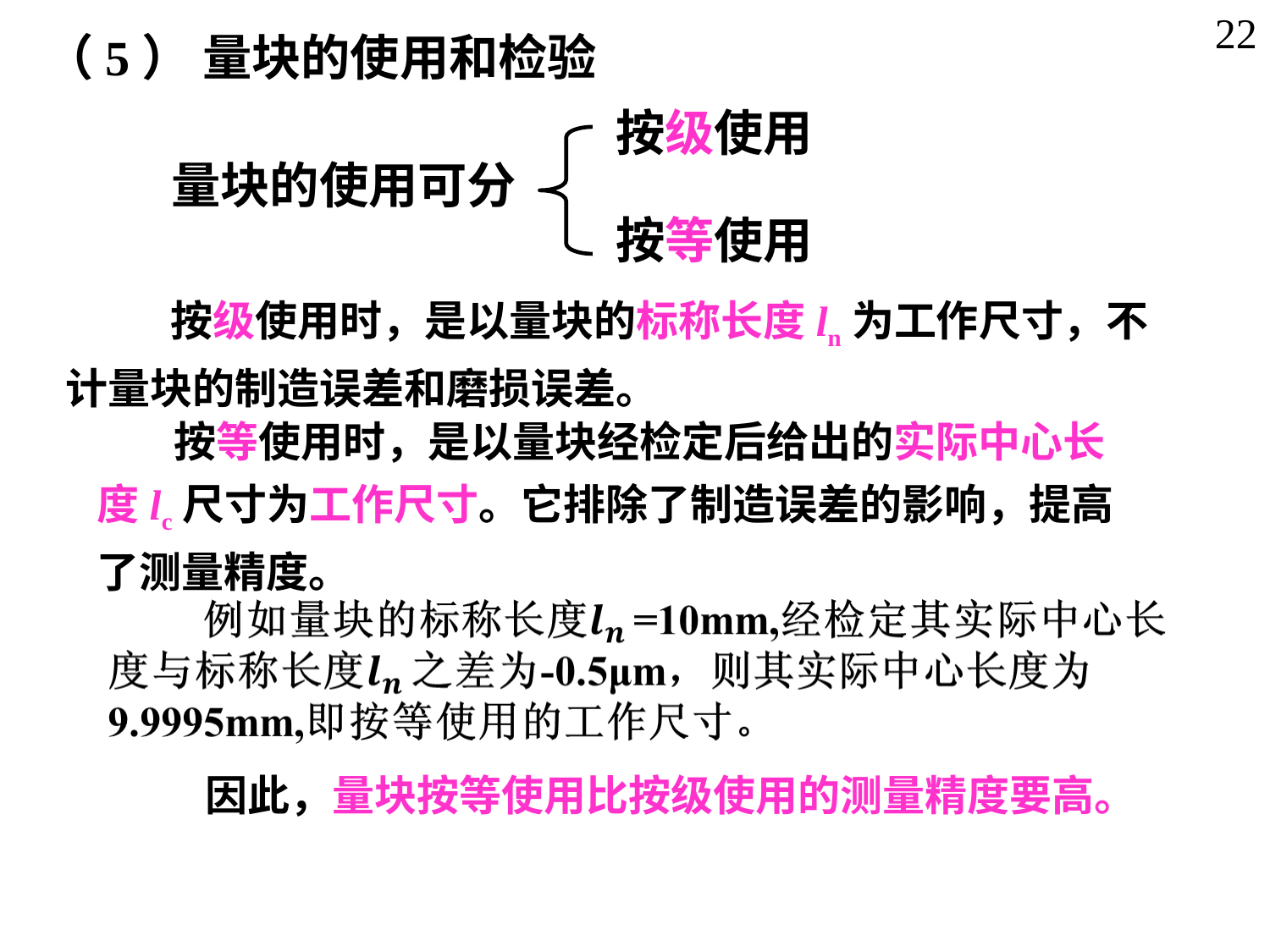

22
（5） 量块的使用和检验
按级使用

量块的使用可分
按等使用
          按级使用时，是以量块的标称长度ln为工作尺寸，不计量块的制造误差和磨损误差。
       按等使用时，是以量块经检定后给出的实际中心长度lc尺寸为工作尺寸。它排除了制造误差的影响，提高了测量精度。

 因此，量块按等使用比按级使用的测量精度要高。